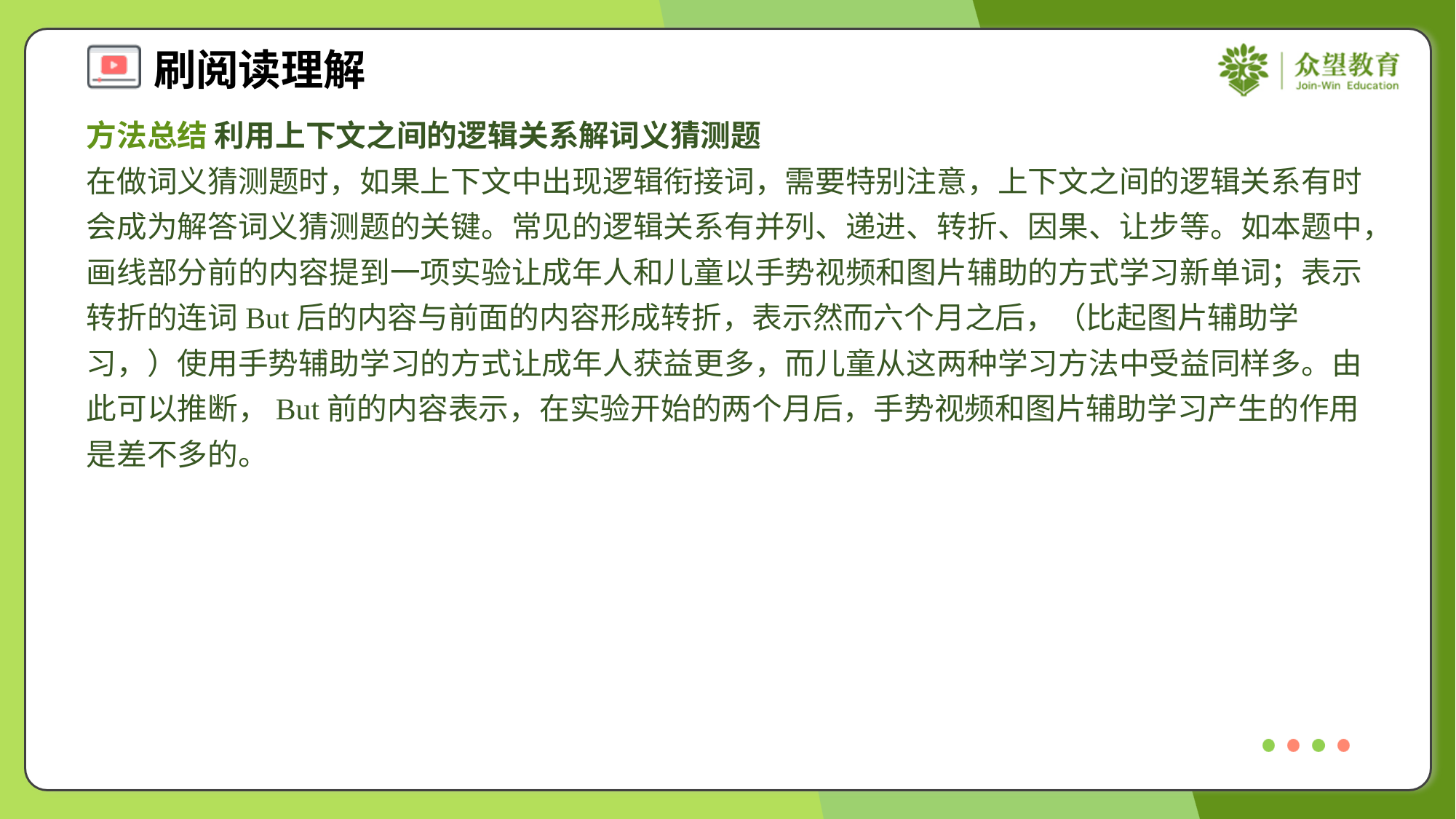

方法总结 利用上下文之间的逻辑关系解词义猜测题
在做词义猜测题时，如果上下文中出现逻辑衔接词，需要特别注意，上下文之间的逻辑关系有时会成为解答词义猜测题的关键。常见的逻辑关系有并列、递进、转折、因果、让步等。如本题中，画线部分前的内容提到一项实验让成年人和儿童以手势视频和图片辅助的方式学习新单词；表示转折的连词But后的内容与前面的内容形成转折，表示然而六个月之后，（比起图片辅助学习，）使用手势辅助学习的方式让成年人获益更多，而儿童从这两种学习方法中受益同样多。由此可以推断，But前的内容表示，在实验开始的两个月后，手势视频和图片辅助学习产生的作用是差不多的。